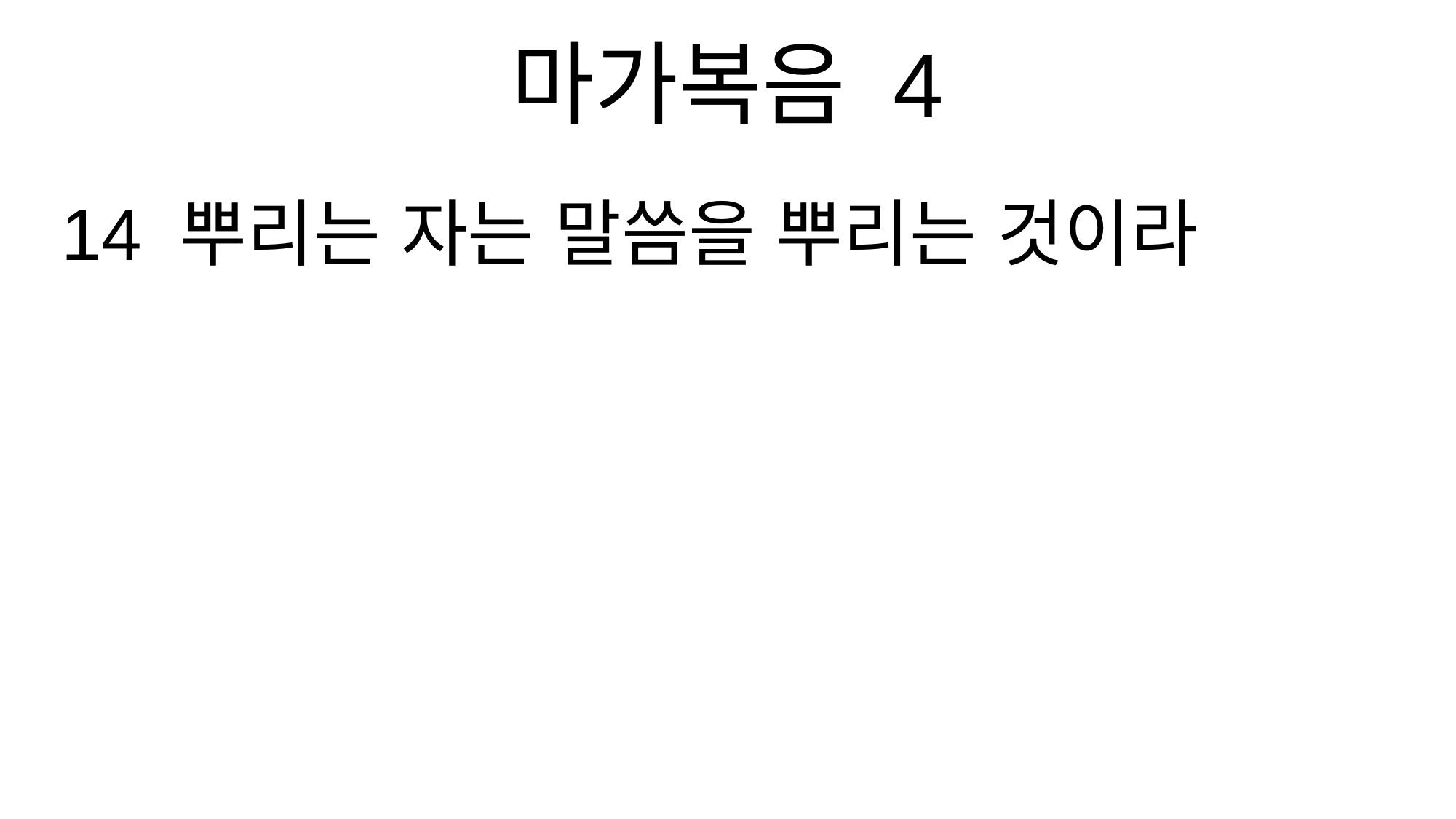

마가복음 4
14 뿌리는 자는 말씀을 뿌리는 것이라